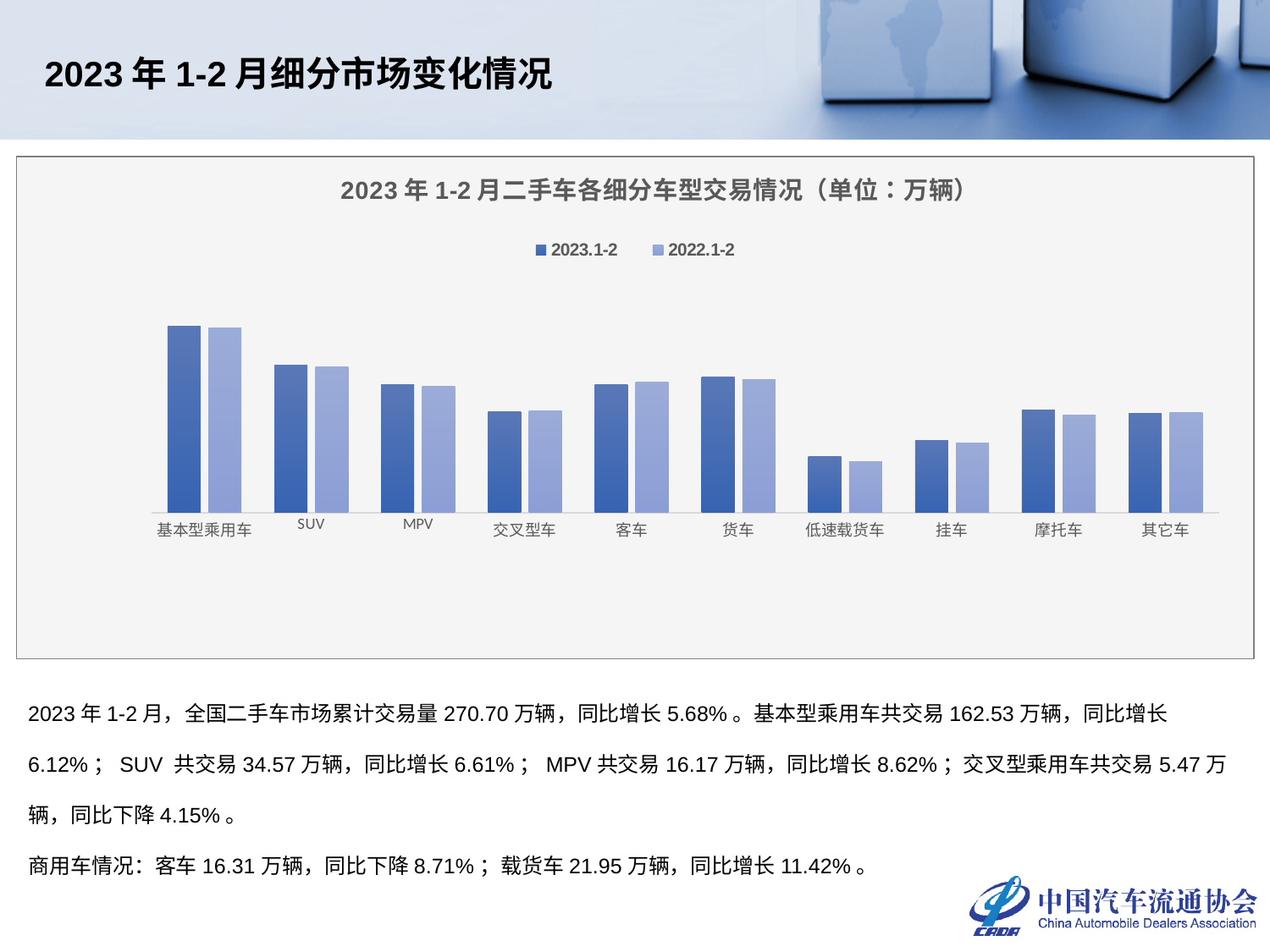

2023年1-2月细分市场变化情况

### Chart: 2023年1-2月二手车各细分车型交易情况（单位：万辆）

| Category | 2023.1-2 | 2022.1-2 |
|---|---|---|
| 基本型乘用车 | 162.531 | 153.1529 |
| SUV | 34.5725 | 32.4294 |
| MPV | 16.1675 | 14.8849 |
| 交叉型车 | 5.4709 | 5.7075 |
| 客车 | 16.3096 | 17.8655 |
| 货车 | 21.9495 | 19.7003 |
| 低速载货车 | 0.9269 | 0.7446 |
| 挂车 | 1.75 | 1.5993 |
| 摩托车 | 5.9084 | 4.797 |
| 其它车 | 5.1167 | 5.2643 |
2023年1-2月，全国二手车市场累计交易量270.70万辆，同比增长5.68%。基本型乘用车共交易162.53万辆，同比增长6.12%；SUV 共交易34.57万辆，同比增长6.61%；MPV共交易16.17万辆，同比增长8.62%；交叉型乘用车共交易5.47万辆，同比下降4.15%。
商用车情况：客车16.31万辆，同比下降8.71%；载货车21.95万辆，同比增长11.42%。